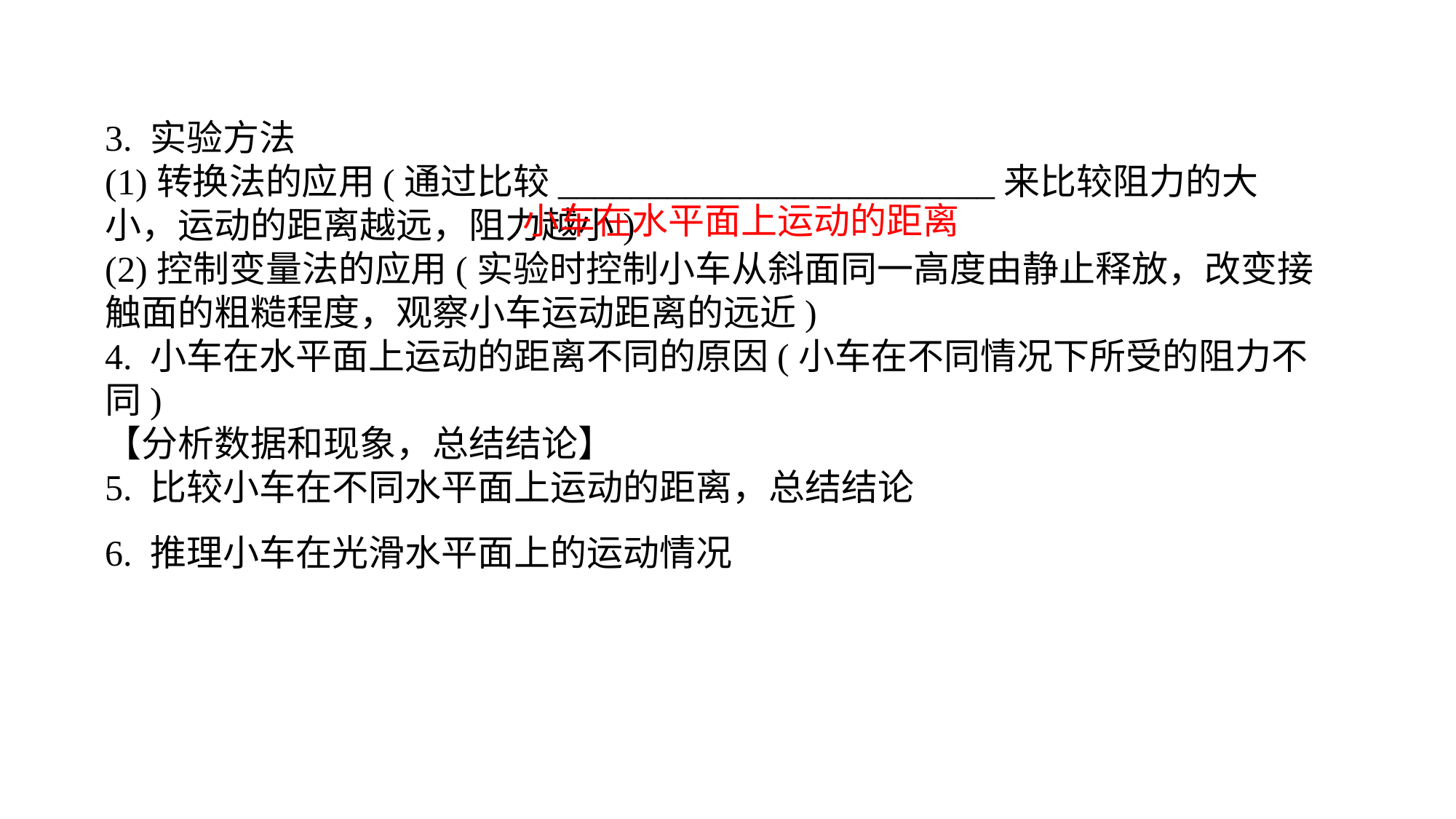

3. 实验方法(1)转换法的应用(通过比较________________________来比较阻力的大小，运动的距离越远，阻力越小)(2)控制变量法的应用(实验时控制小车从斜面同一高度由静止释放，改变接触面的粗糙程度，观察小车运动距离的远近)4. 小车在水平面上运动的距离不同的原因(小车在不同情况下所受的阻力不同)【分析数据和现象，总结结论】5. 比较小车在不同水平面上运动的距离，总结结论6. 推理小车在光滑水平面上的运动情况
小车在水平面上运动的距离